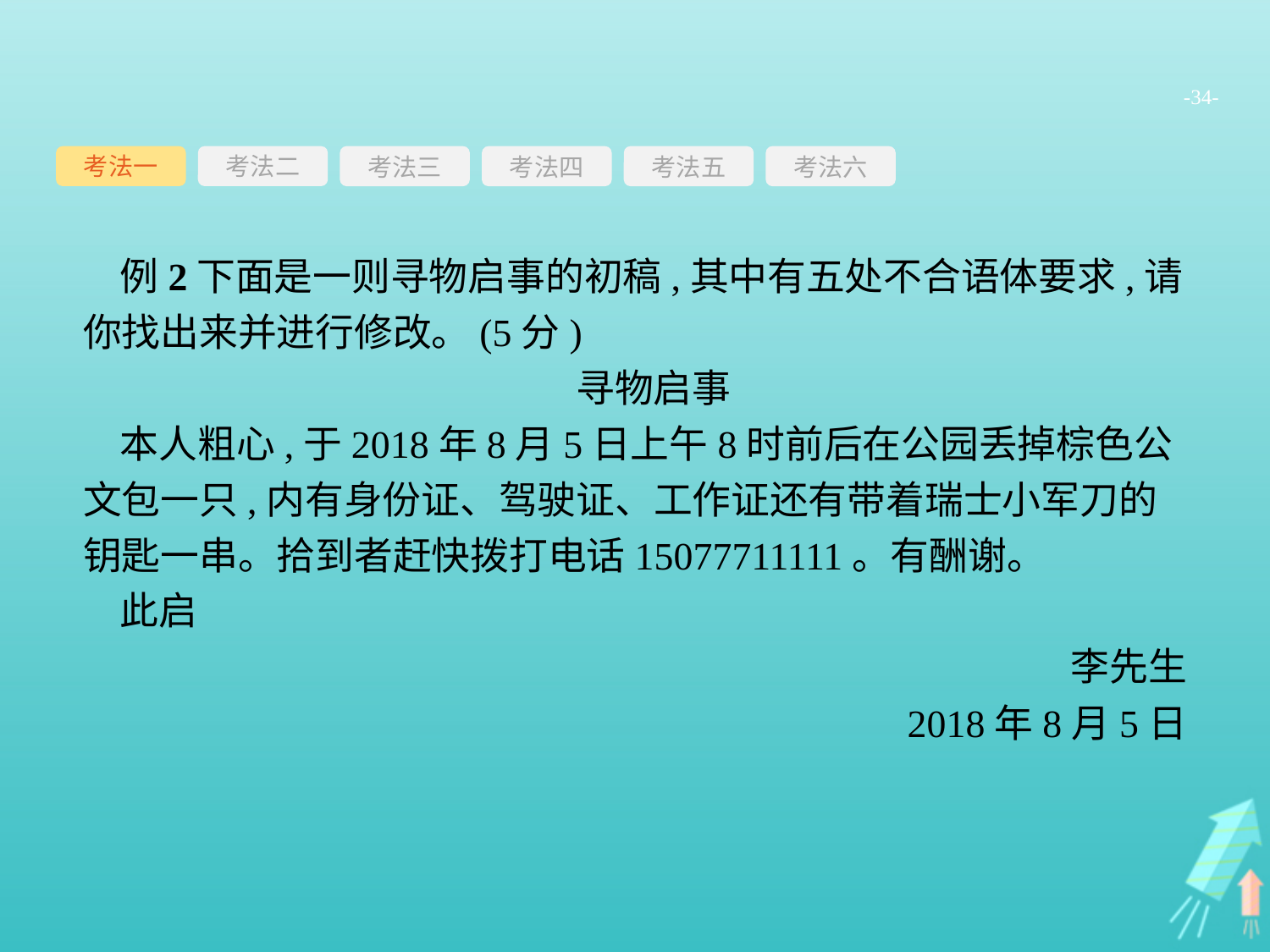

-34-
考法一
考法三
考法四
考法五
考法六
考法二
例2下面是一则寻物启事的初稿,其中有五处不合语体要求,请你找出来并进行修改。(5分)
寻物启事
本人粗心,于2018年8月5日上午8时前后在公园丢掉棕色公文包一只,内有身份证、驾驶证、工作证还有带着瑞士小军刀的钥匙一串。拾到者赶快拨打电话15077711111。有酬谢。
此启
李先生
2018年8月5日